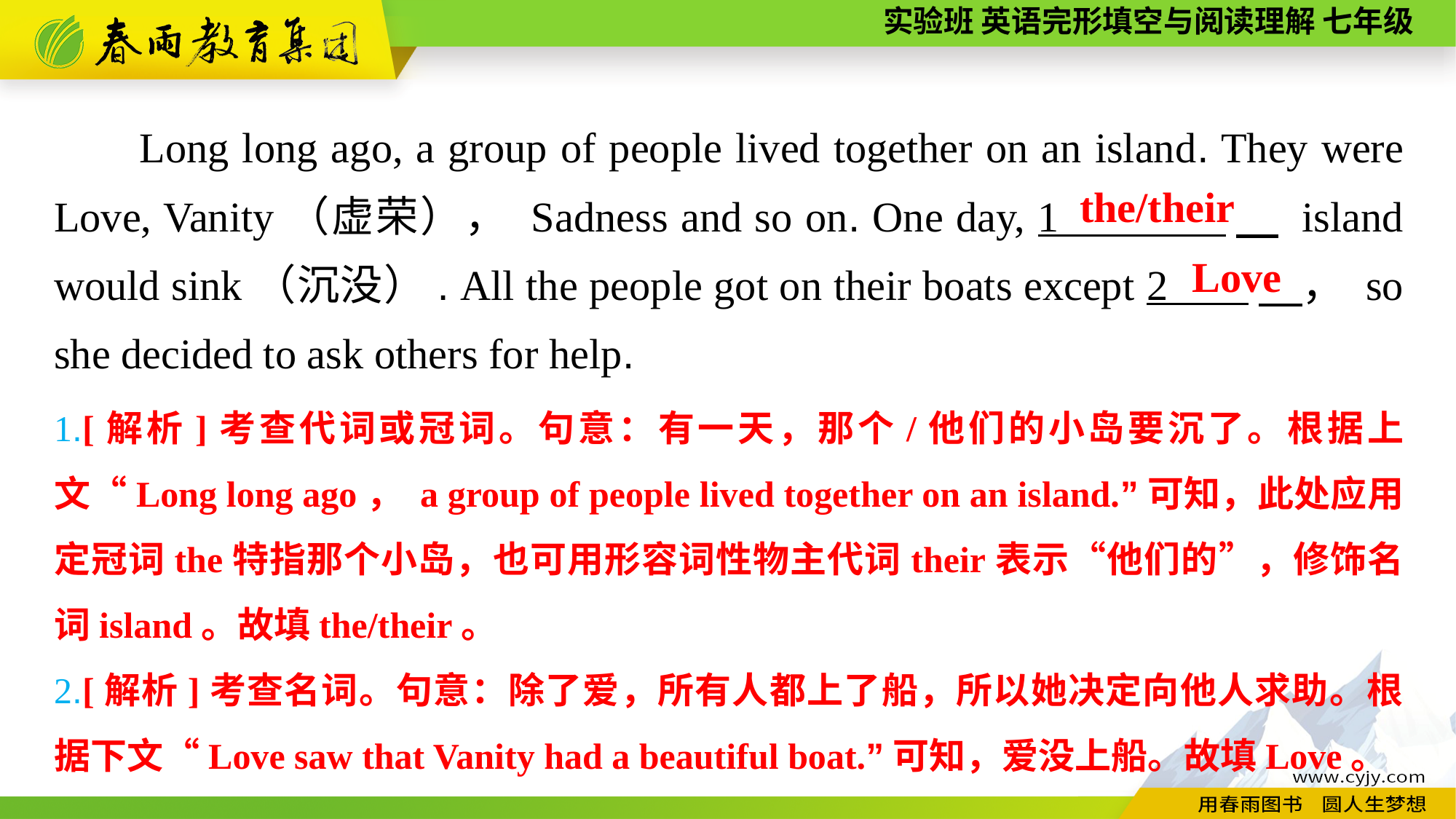

Long long ago, a group of people lived together on an island. They were Love, Vanity（虚荣）， Sadness and so on. One day, 1             　 island would sink（沉没）. All the people got on their boats except 2       　， so she decided to ask others for help.
the/their
Love
1.[解析]考查代词或冠词。句意：有一天，那个/他们的小岛要沉了。根据上文“Long long ago， a group of people lived together on an island.”可知，此处应用定冠词the特指那个小岛，也可用形容词性物主代词their表示“他们的”，修饰名词island。故填the/their。
2.[解析]考查名词。句意：除了爱，所有人都上了船，所以她决定向他人求助。根据下文“Love saw that Vanity had a beautiful boat.”可知，爱没上船。故填Love。